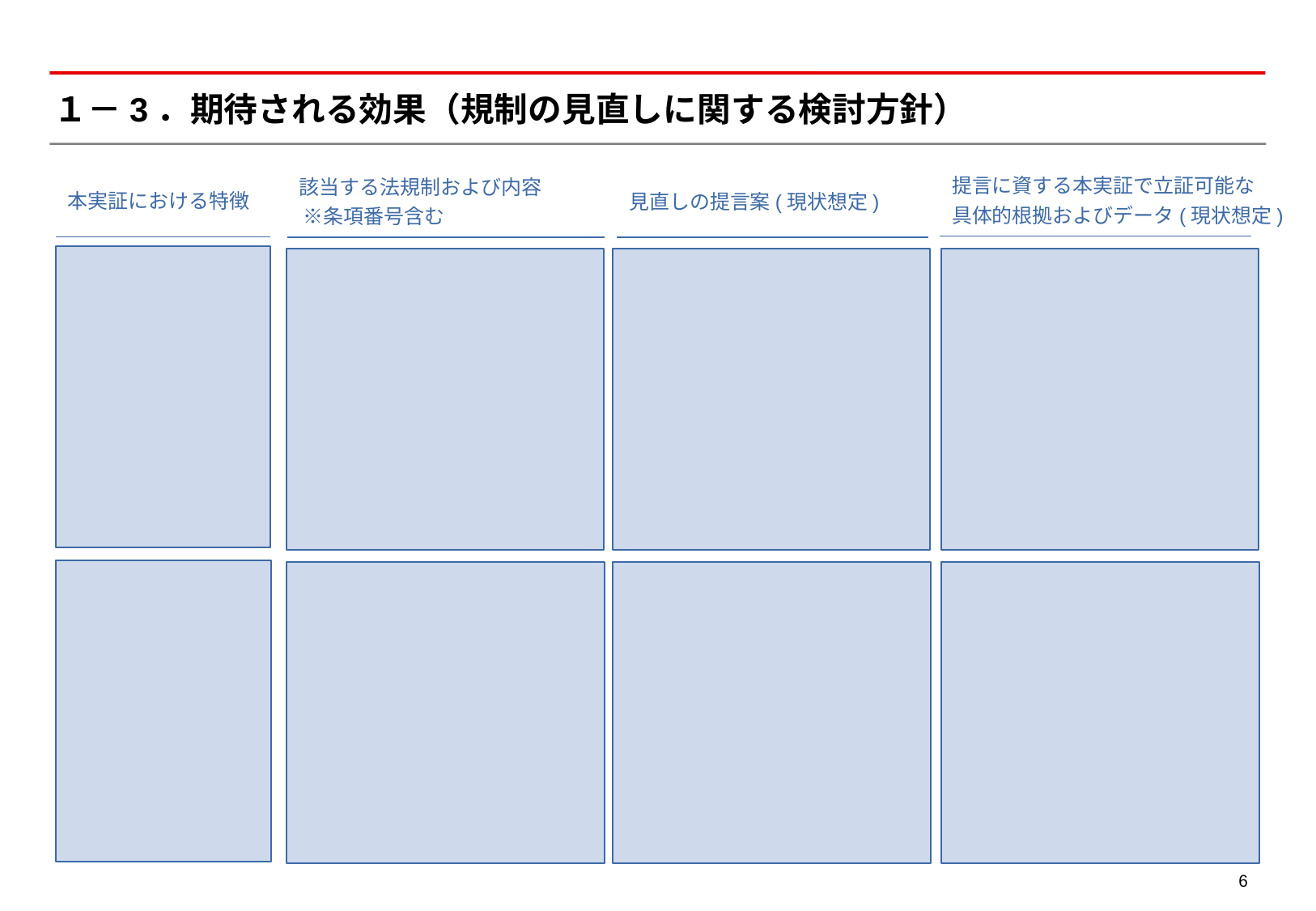

# １－3．期待される効果（規制の見直しに関する検討方針）
提言に資する本実証で立証可能な
具体的根拠およびデータ(現状想定)
本実証における特徴
該当する法規制および内容
 ※条項番号含む
見直しの提言案(現状想定)